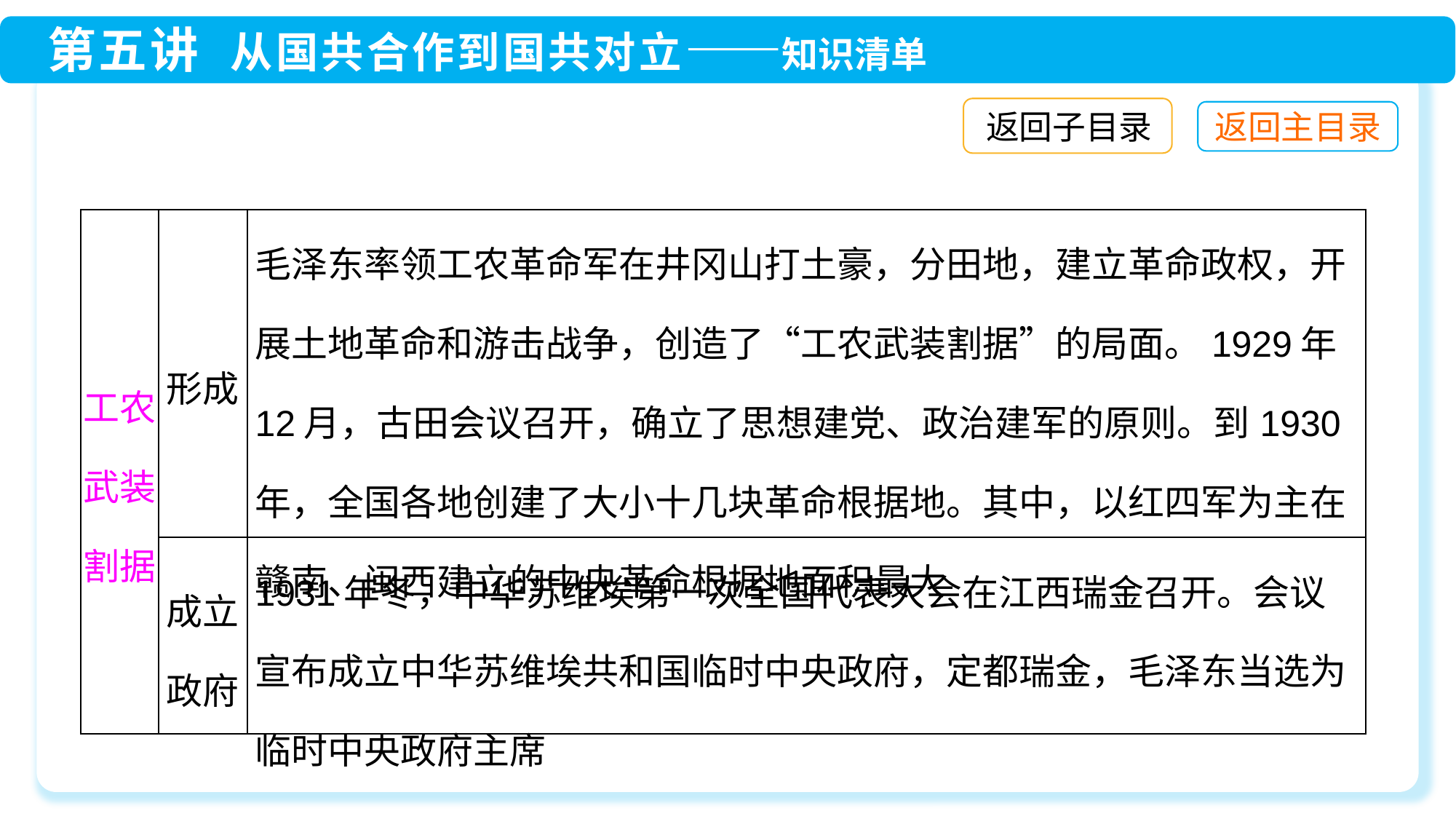

返回子目录
| 工农武装割据 | 形成 | 毛泽东率领工农革命军在井冈山打土豪，分田地，建立革命政权，开展土地革命和游击战争，创造了“工农武装割据”的局面。1929年12月，古田会议召开，确立了思想建党、政治建军的原则。到1930年，全国各地创建了大小十几块革命根据地。其中，以红四军为主在赣南、闽西建立的中央革命根据地面积最大 |
| --- | --- | --- |
|  | 成立政府 | 1931年冬，中华苏维埃第一次全国代表大会在江西瑞金召开。会议宣布成立中华苏维埃共和国临时中央政府，定都瑞金，毛泽东当选为临时中央政府主席 |